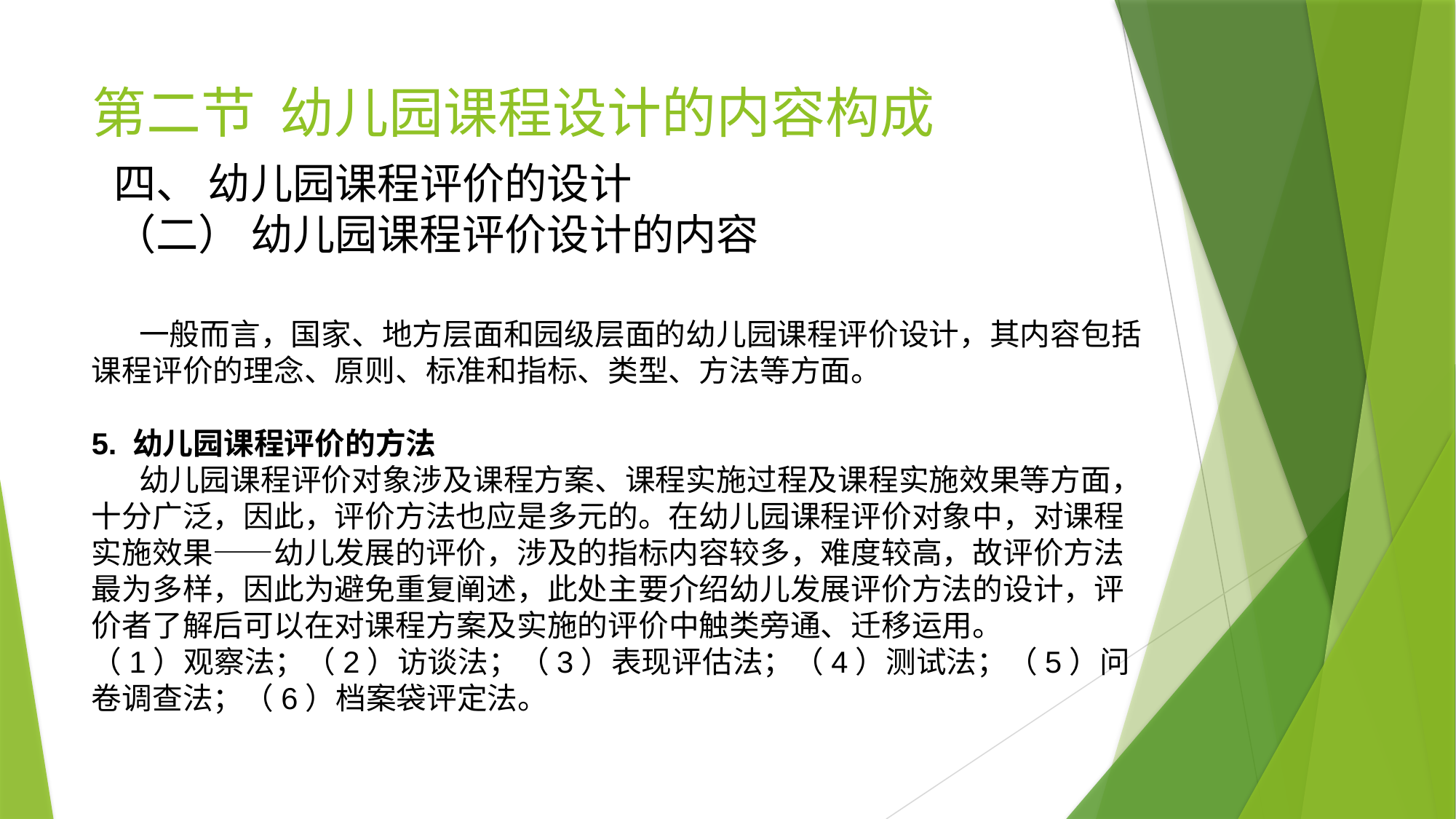

# 第二节  幼儿园课程设计的内容构成
四、 幼儿园课程评价的设计
（二） 幼儿园课程评价设计的内容
      一般而言，国家、地方层面和园级层面的幼儿园课程评价设计，其内容包括课程评价的理念、原则、标准和指标、类型、方法等方面。

5. 幼儿园课程评价的方法
      幼儿园课程评价对象涉及课程方案、课程实施过程及课程实施效果等方面，十分广泛，因此，评价方法也应是多元的。在幼儿园课程评价对象中，对课程实施效果——幼儿发展的评价，涉及的指标内容较多，难度较高，故评价方法最为多样，因此为避免重复阐述，此处主要介绍幼儿发展评价方法的设计，评价者了解后可以在对课程方案及实施的评价中触类旁通、迁移运用。
（1）观察法；（2）访谈法；（3）表现评估法；（4）测试法；（5）问卷调查法；（6）档案袋评定法。